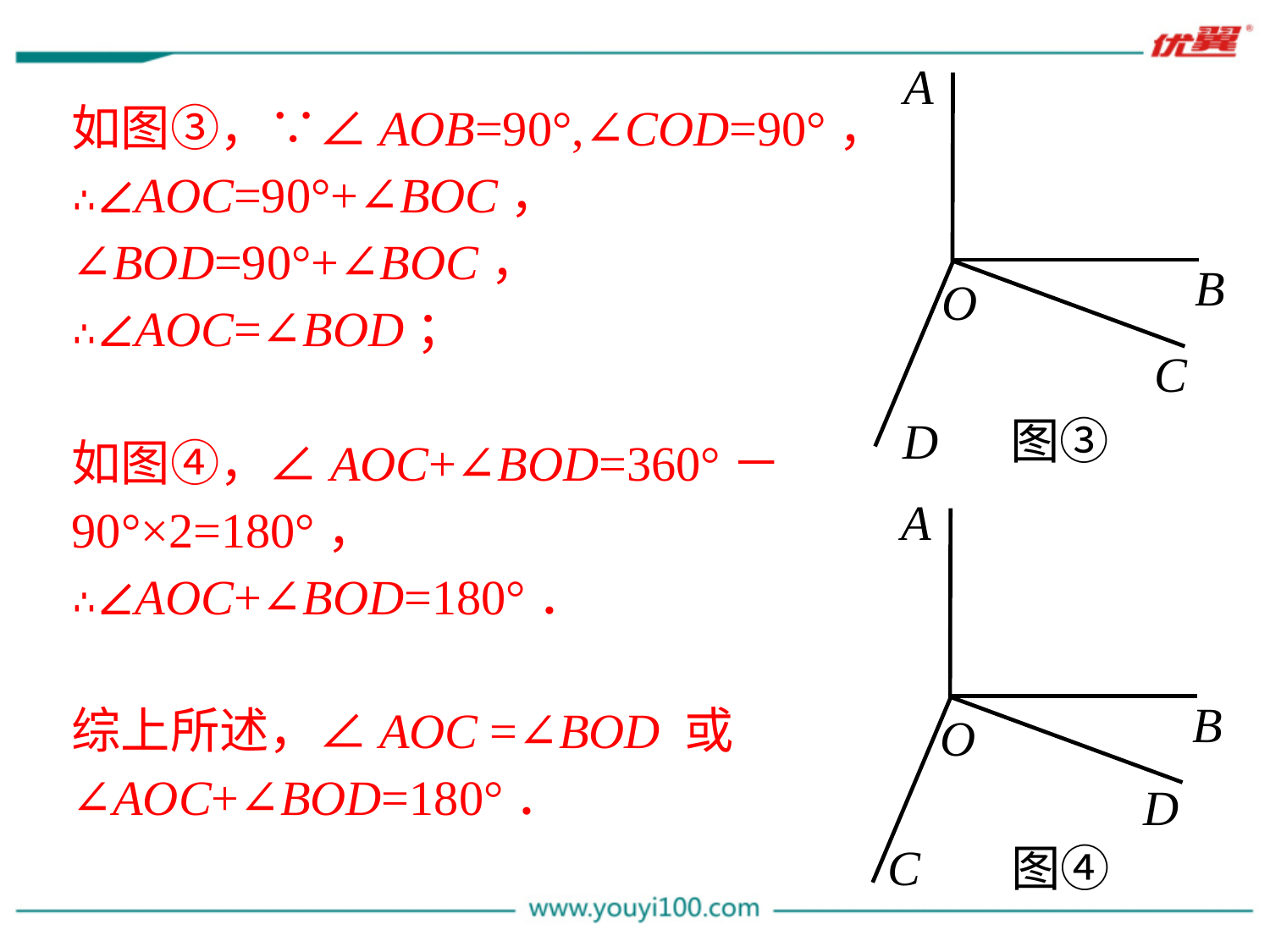

A
B
O
C
D
图③
如图③，∵∠AOB=90°,∠COD=90°，
∴∠AOC=90°+∠BOC，
∠BOD=90°+∠BOC，
∴∠AOC=∠BOD；

如图④，∠AOC+∠BOD=360°－
90°×2=180°，
∴∠AOC+∠BOD=180°．

综上所述，∠AOC =∠BOD 或
∠AOC+∠BOD=180°．
A
B
O
C
D
图④